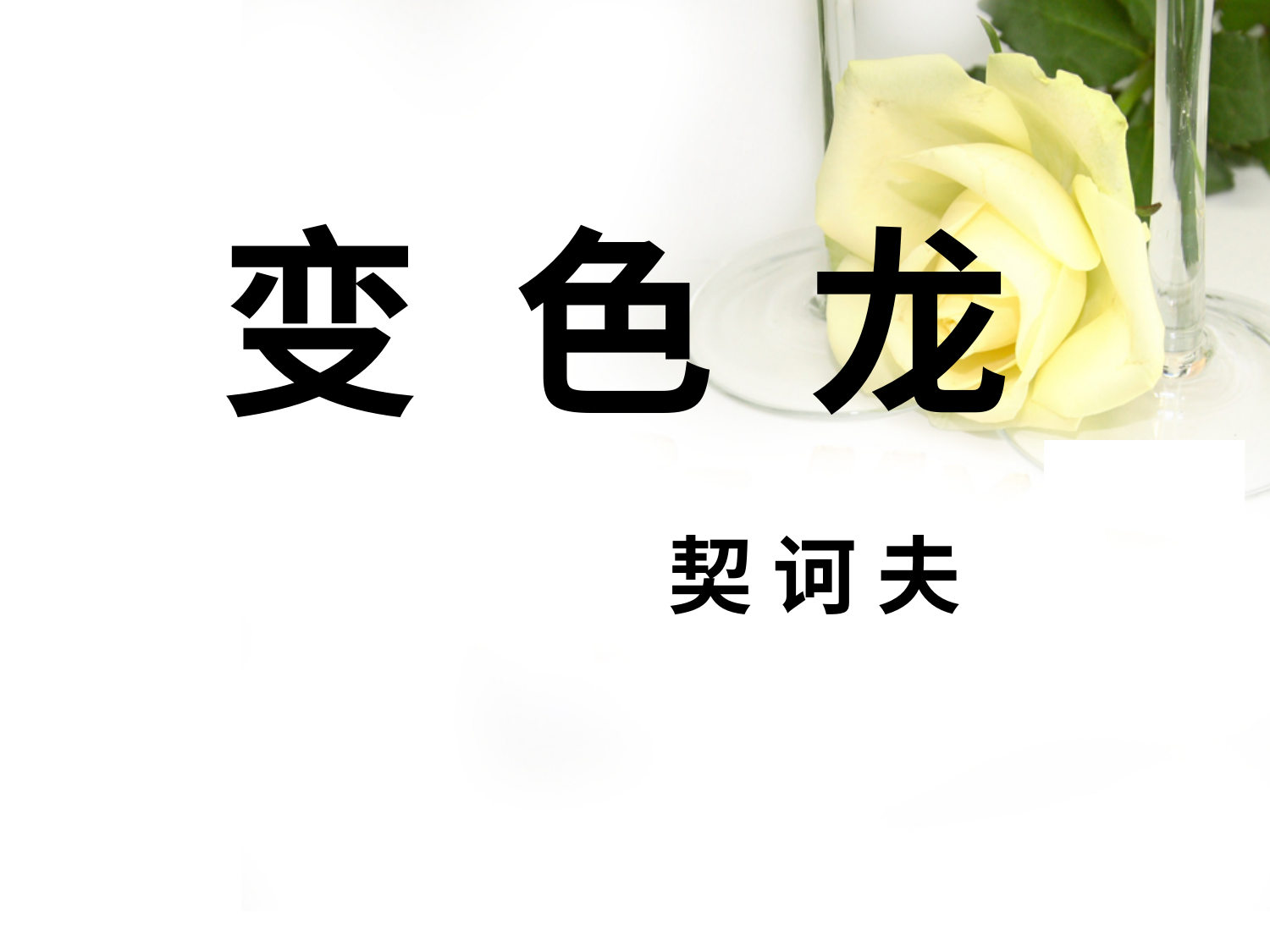

# 变  色  龙

契 诃 夫